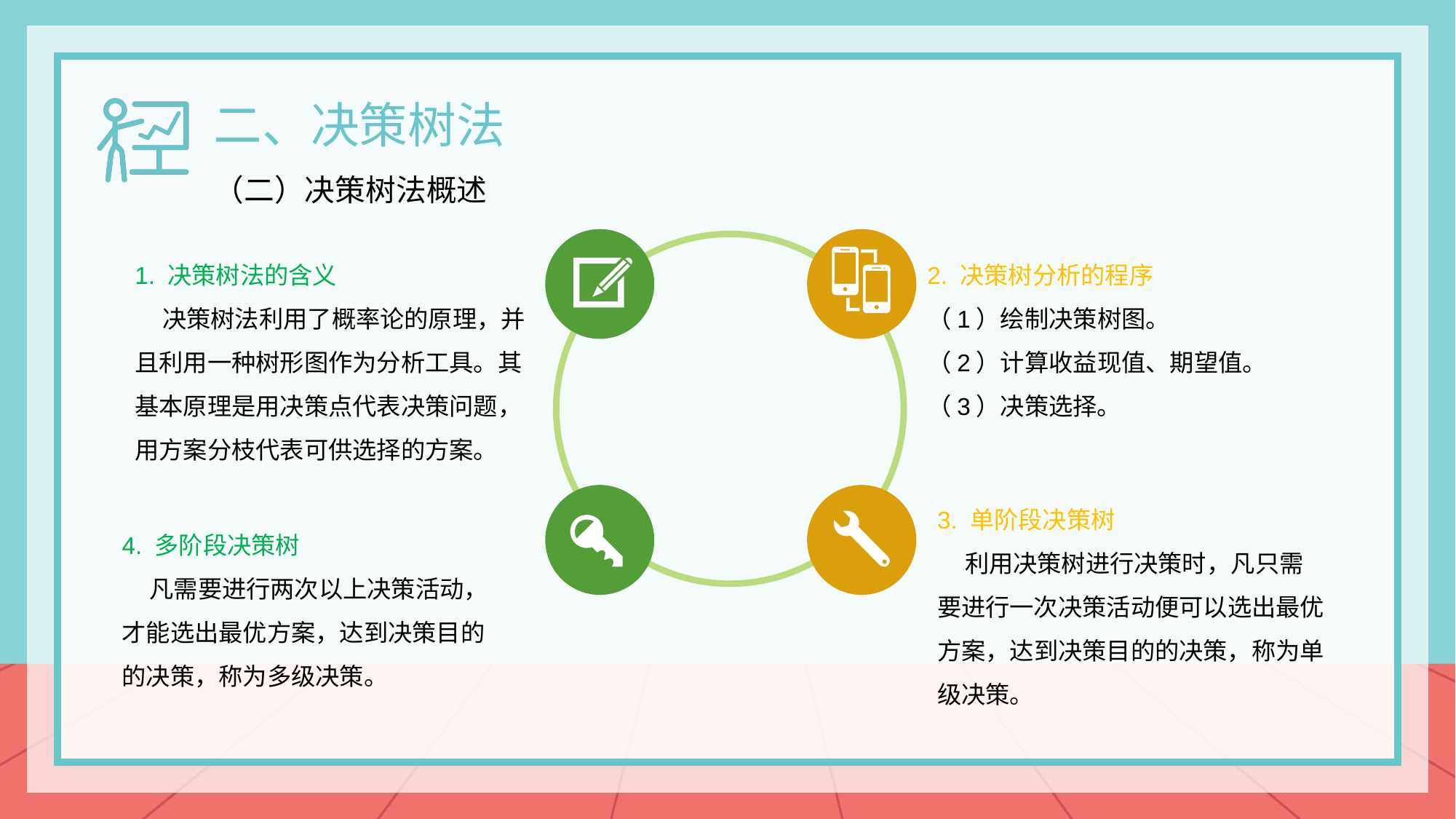

二、决策树法
（二）决策树法概述

1. 决策树法的含义
    决策树法利用了概率论的原理，并且利用一种树形图作为分析工具。其基本原理是用决策点代表决策问题，用方案分枝代表可供选择的方案。
2. 决策树分析的程序
（1）绘制决策树图。
（2）计算收益现值、期望值。
（3）决策选择。

3. 单阶段决策树
    利用决策树进行决策时，凡只需要进行一次决策活动便可以选出最优方案，达到决策目的的决策，称为单级决策。
4. 多阶段决策树
    凡需要进行两次以上决策活动，才能选出最优方案，达到决策目的的决策，称为多级决策。